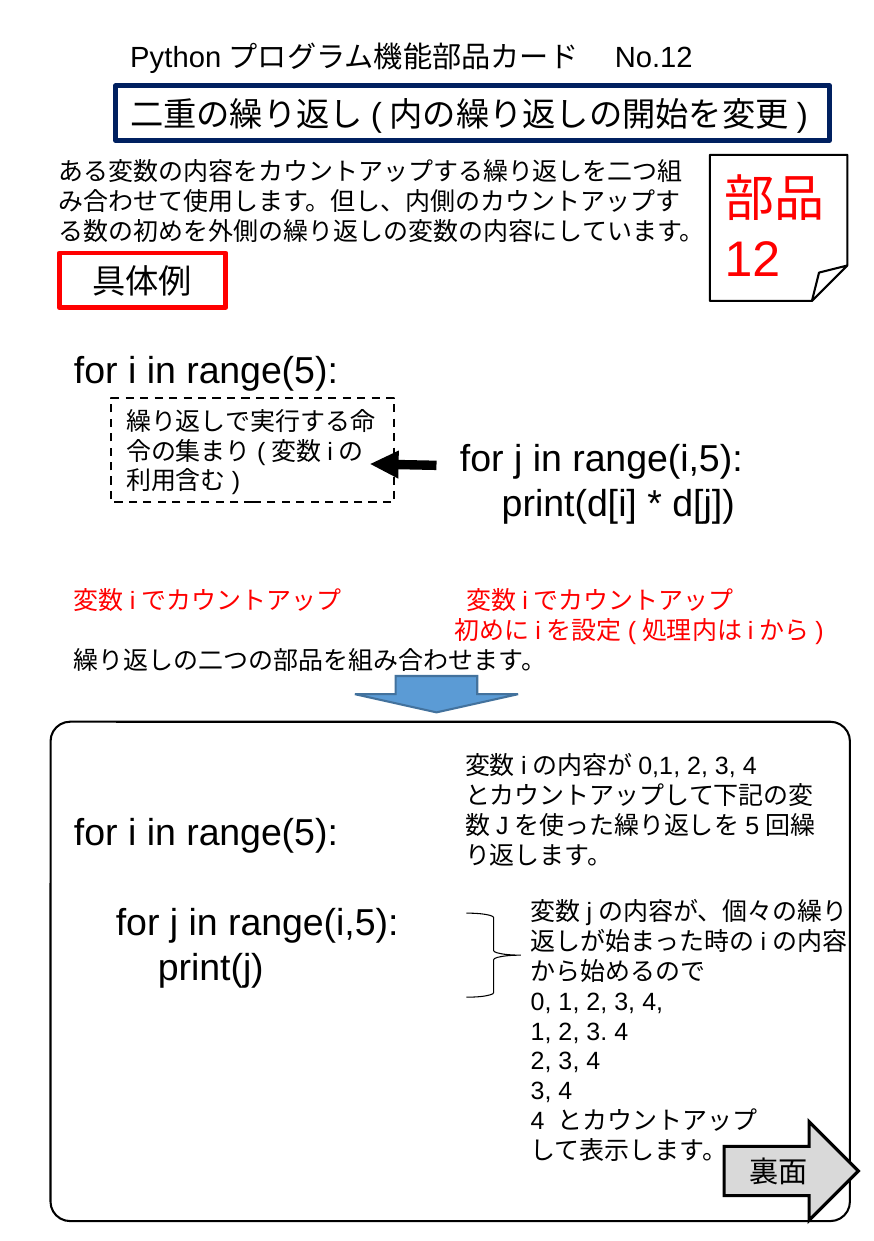

Pythonプログラム機能部品カード　No.12
二重の繰り返し(内の繰り返しの開始を変更)
ある変数の内容をカウントアップする繰り返しを二つ組み合わせて使用します。但し、内側のカウントアップする数の初めを外側の繰り返しの変数の内容にしています。

部品
12
具体例
for i in range(5):

繰り返しで実行する命令の集まり(変数iの利用含む)
for j in range(i,5):
    print(d[i] * d[j])
変数iでカウントアップ　　　　　変数iでカウントアップ
　　　　　　　　　　　　　　　 初めにiを設定(処理内はiから)
繰り返しの二つの部品を組み合わせます。

変数iの内容が0,1, 2, 3, 4
とカウントアップして下記の変数Jを使った繰り返しを5回繰り返します。
for i in range(5):

    for j in range(i,5):
        print(j)
変数jの内容が、個々の繰り返しが始まった時のiの内容から始めるので
0, 1, 2, 3, 4,
1, 2, 3. 4
2, 3, 4
3, 4
4 とカウントアップ
して表示します。

裏面